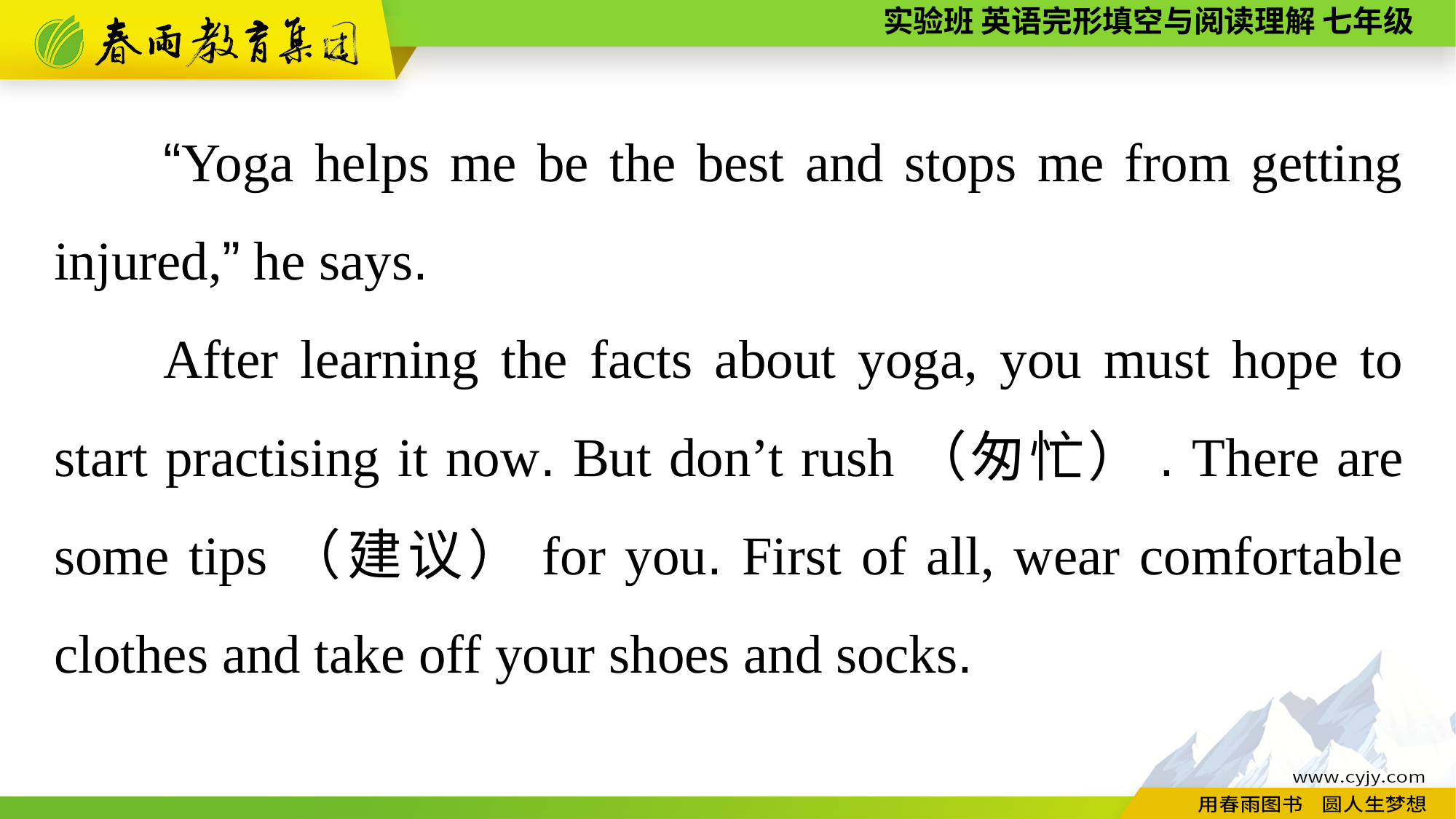

“Yoga helps me be the best and stops me from getting injured,” he says.
After learning the facts about yoga, you must hope to start practising it now. But don’t rush（匆忙）. There are some tips（建议）for you. First of all, wear comfortable clothes and take off your shoes and socks.